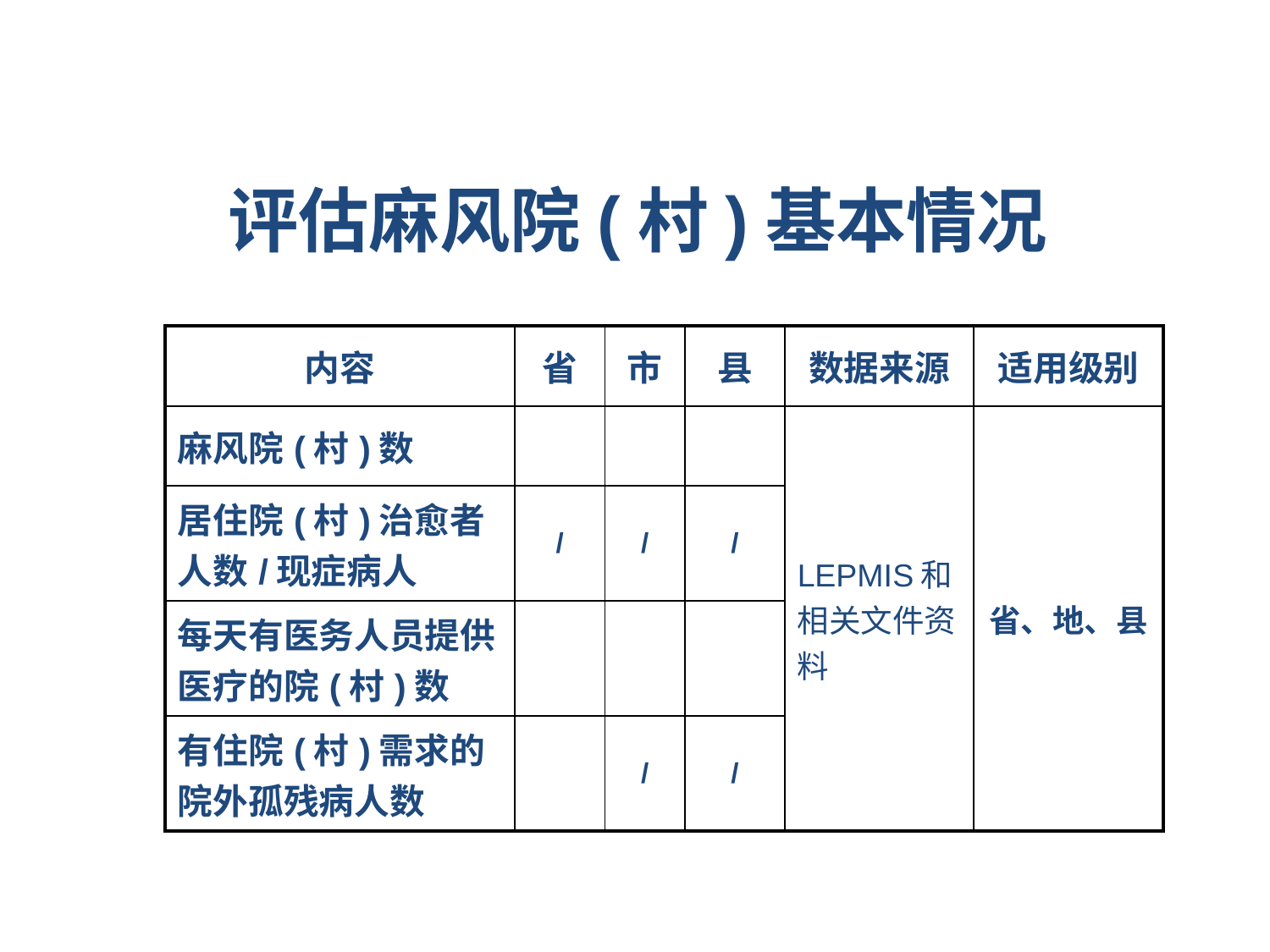

# 评估麻风院(村)基本情况
| 内容 | 省 | 市 | 县 | 数据来源 | 适用级别 |
| --- | --- | --- | --- | --- | --- |
| 麻风院(村)数 |  |  |  | LEPMIS和相关文件资料 | 省、地、县 |
| 居住院(村)治愈者人数/现症病人 | / | / | / |  |  |
| 每天有医务人员提供医疗的院(村)数 |  |  |  |  |  |
| 有住院(村)需求的院外孤残病人数 |  | / | / |  |  |